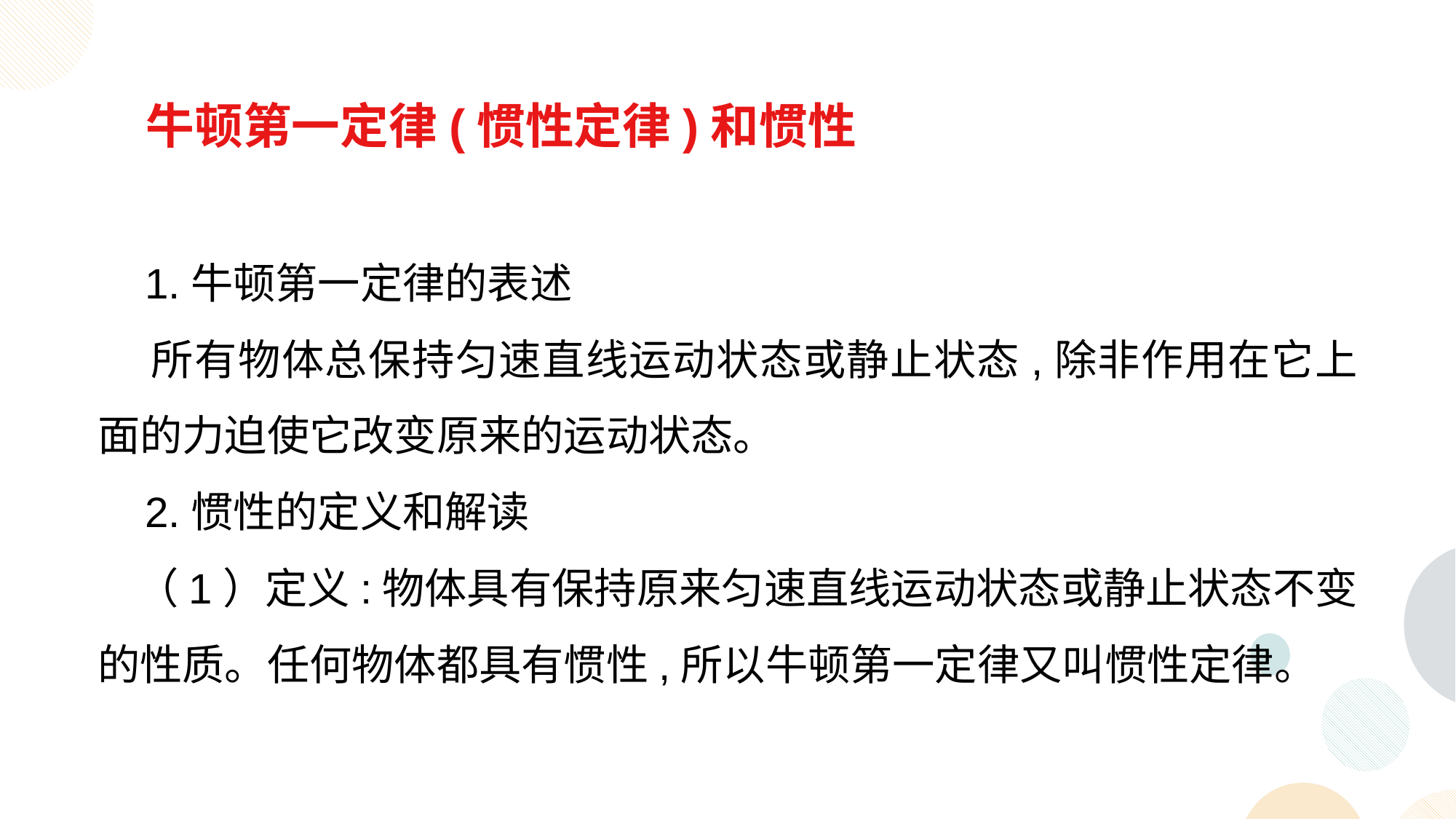

牛顿第一定律(惯性定律)和惯性
    1.牛顿第一定律的表述
    所有物体总保持匀速直线运动状态或静止状态,除非作用在它上面的力迫使它改变原来的运动状态。
    2.惯性的定义和解读
   （1）定义:物体具有保持原来匀速直线运动状态或静止状态不变的性质。任何物体都具有惯性,所以牛顿第一定律又叫惯性定律。